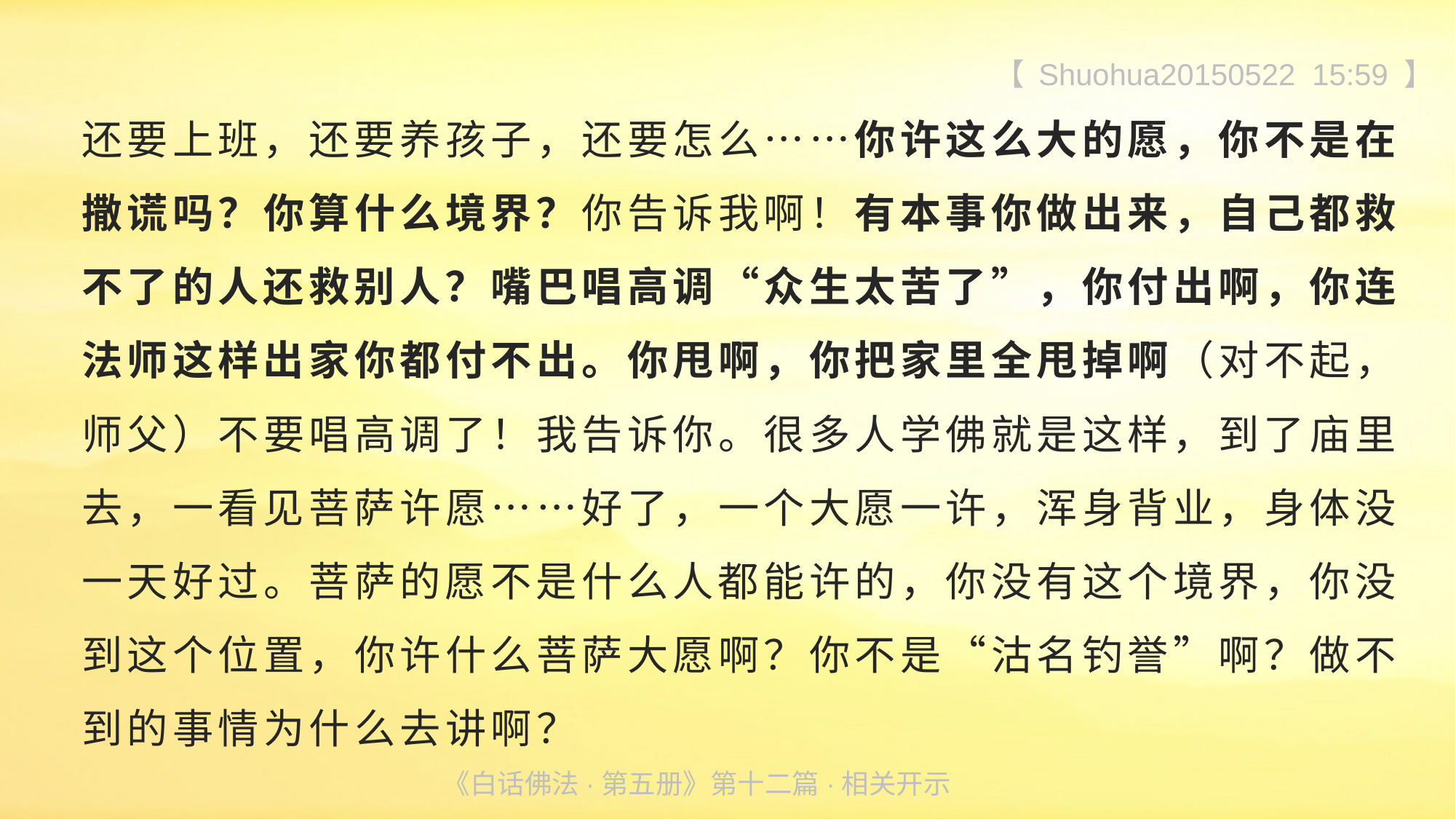

【 Shuohua20150522  15:59 】
还要上班，还要养孩子，还要怎么……你许这么大的愿，你不是在撒谎吗？你算什么境界？你告诉我啊！有本事你做出来，自己都救不了的人还救别人？嘴巴唱高调“众生太苦了”，你付出啊，你连法师这样出家你都付不出。你甩啊，你把家里全甩掉啊（对不起，师父）不要唱高调了！我告诉你。很多人学佛就是这样，到了庙里去，一看见菩萨许愿……好了，一个大愿一许，浑身背业，身体没一天好过。菩萨的愿不是什么人都能许的，你没有这个境界，你没到这个位置，你许什么菩萨大愿啊？你不是“沽名钓誉”啊？做不到的事情为什么去讲啊？
《白话佛法·第五册》第十二篇·相关开示